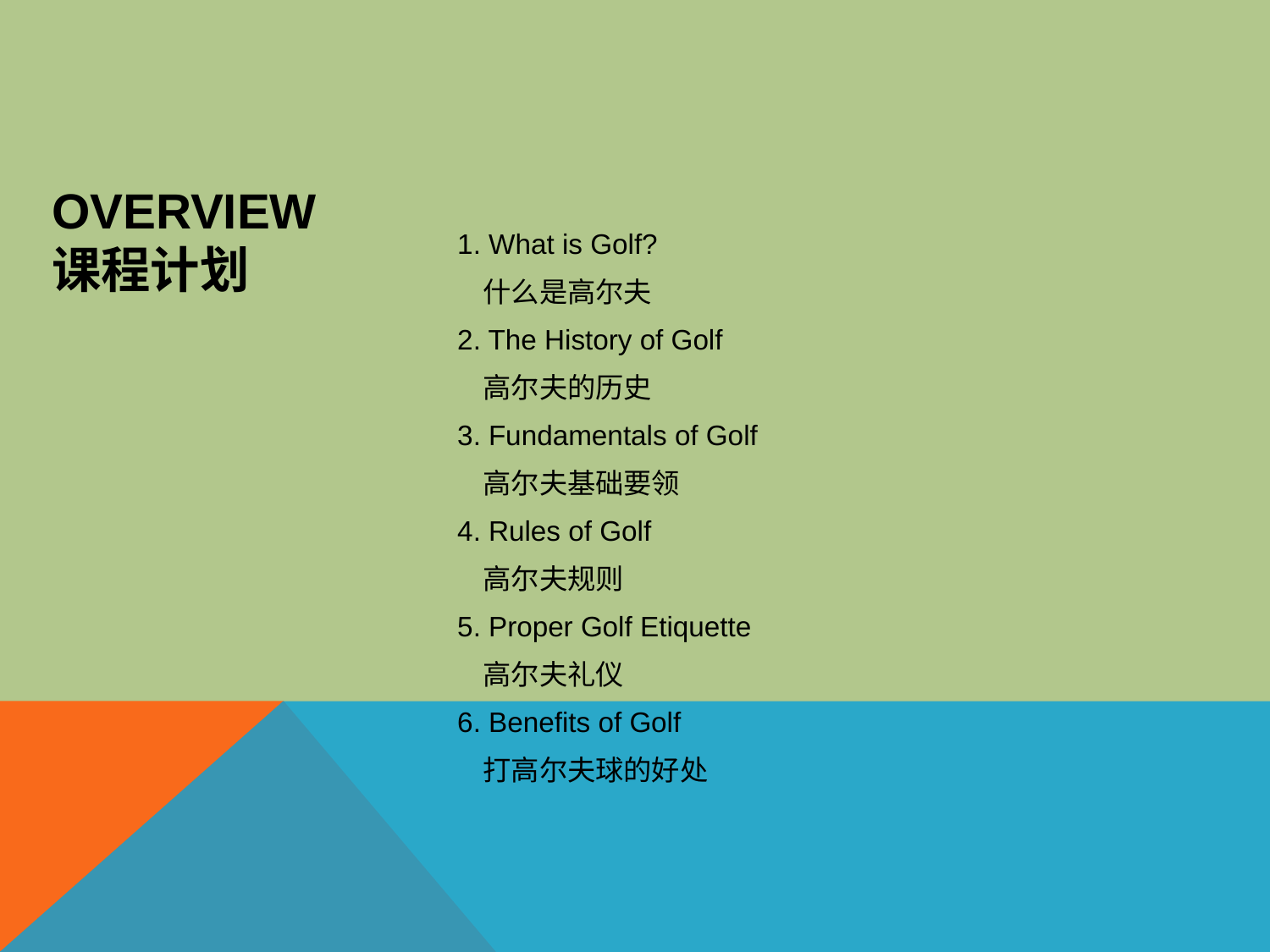

# Overview 课程计划
1. What is Golf?
   什么是高尔夫
2. The History of Golf
   高尔夫的历史
3. Fundamentals of Golf
   高尔夫基础要领
4. Rules of Golf
   高尔夫规则
5. Proper Golf Etiquette
   高尔夫礼仪
6. Benefits of Golf
   打高尔夫球的好处